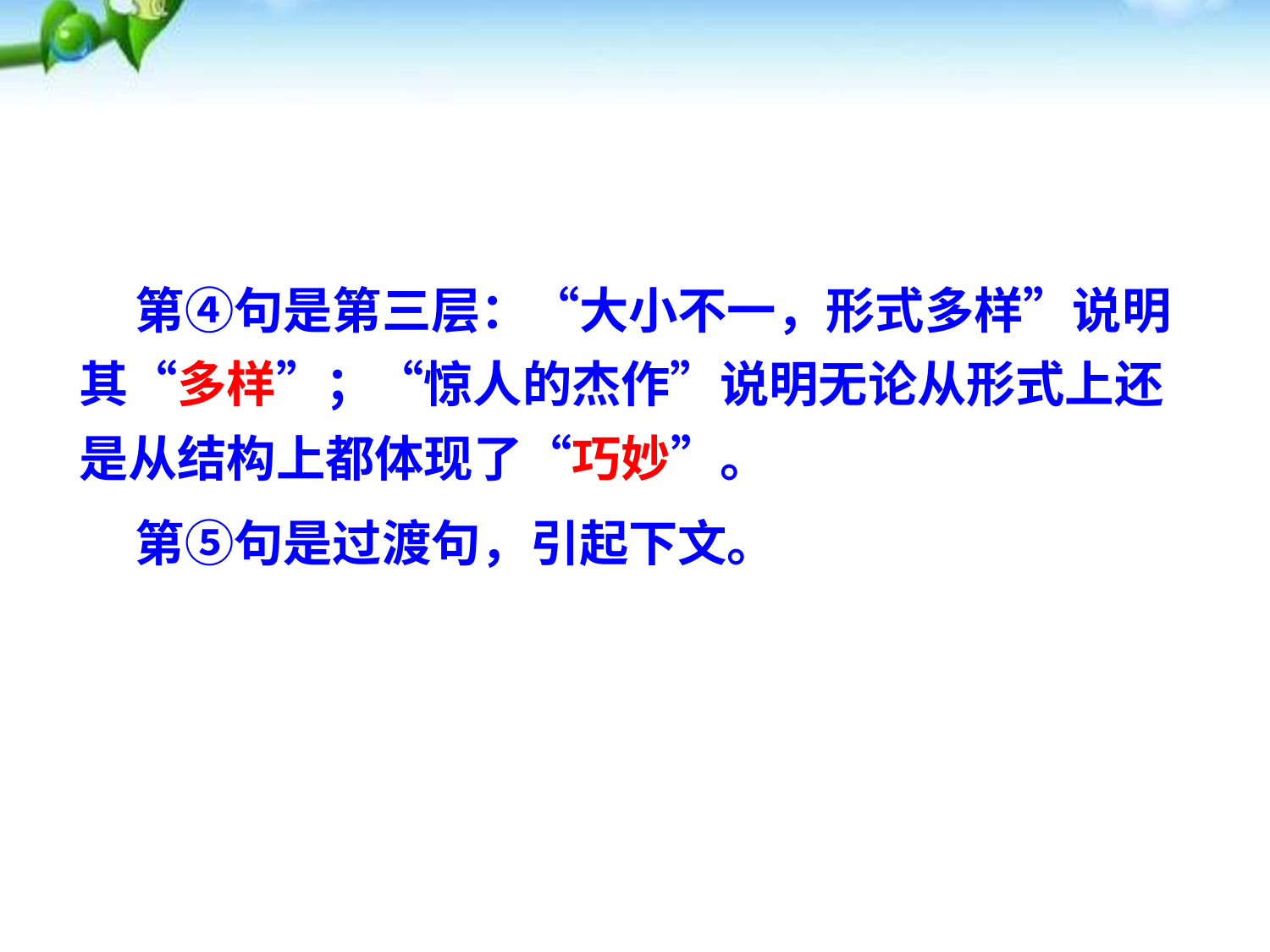

第④句是第三层：“大小不一，形式多样”说明其“多样”；“惊人的杰作”说明无论从形式上还是从结构上都体现了“巧妙”。
    第⑤句是过渡句，引起下文。